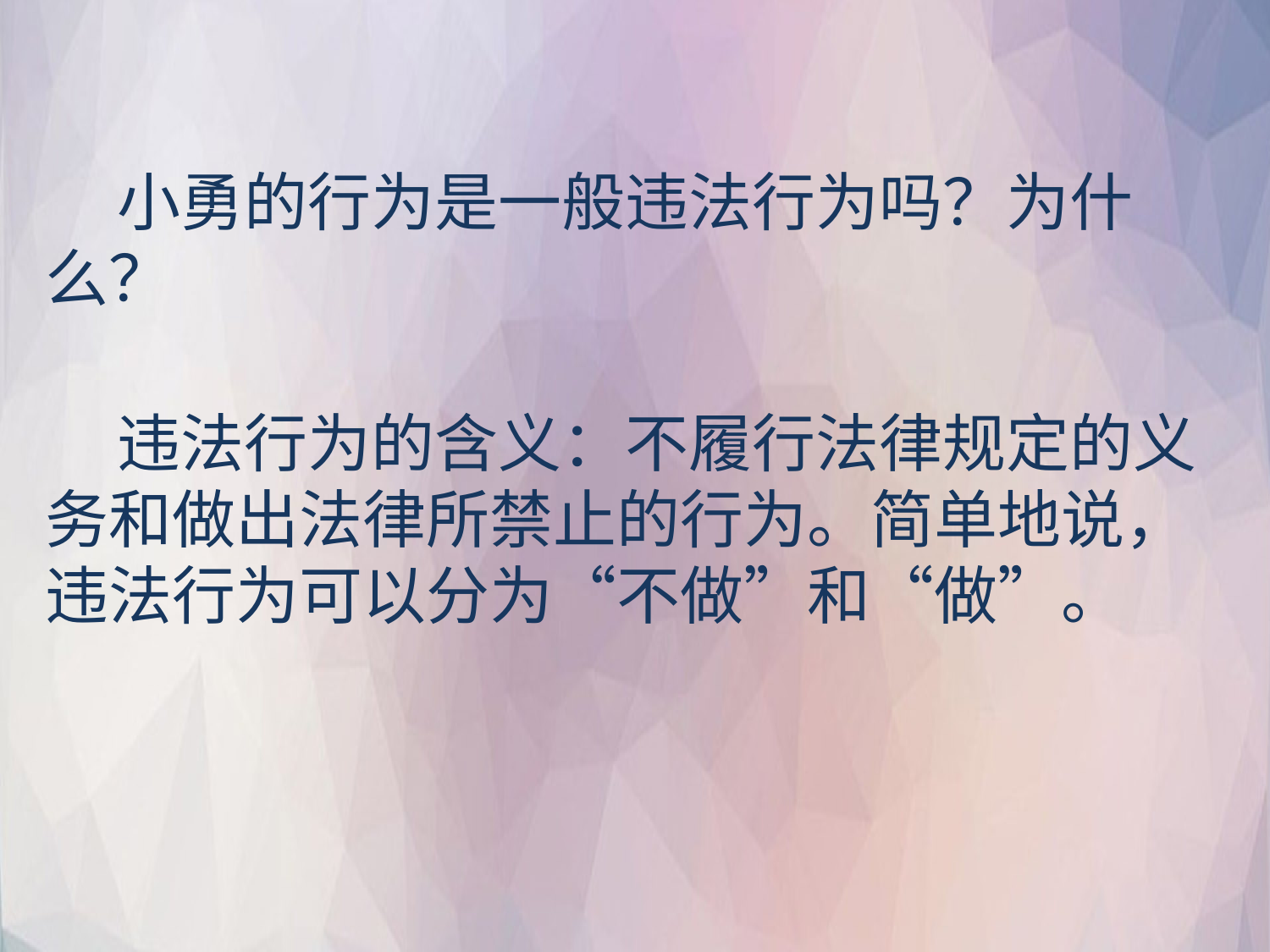

小勇的行为是一般违法行为吗？为什么？

    违法行为的含义：不履行法律规定的义务和做出法律所禁止的行为。简单地说，违法行为可以分为“不做”和“做”。